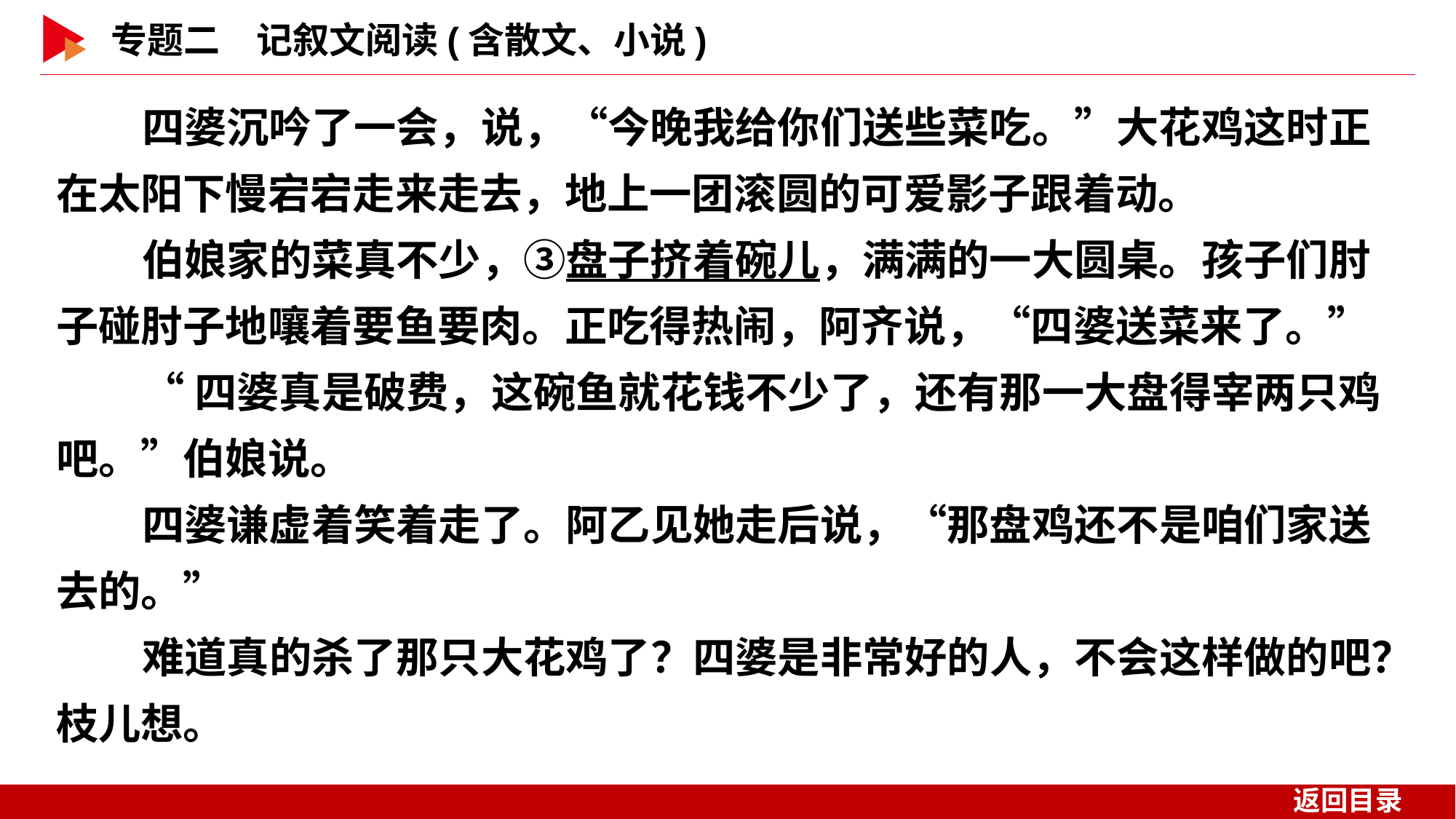

四婆沉吟了一会，说，“今晚我给你们送些菜吃。”大花鸡这时正在太阳下慢宕宕走来走去，地上一团滚圆的可爱影子跟着动。
伯娘家的菜真不少，③盘子挤着碗儿，满满的一大圆桌。孩子们肘子碰肘子地嚷着要鱼要肉。正吃得热闹，阿齐说，“四婆送菜来了。”
“四婆真是破费，这碗鱼就花钱不少了，还有那一大盘得宰两只鸡吧。”伯娘说。
四婆谦虚着笑着走了。阿乙见她走后说，“那盘鸡还不是咱们家送去的。”
难道真的杀了那只大花鸡了？四婆是非常好的人，不会这样做的吧？枝儿想。